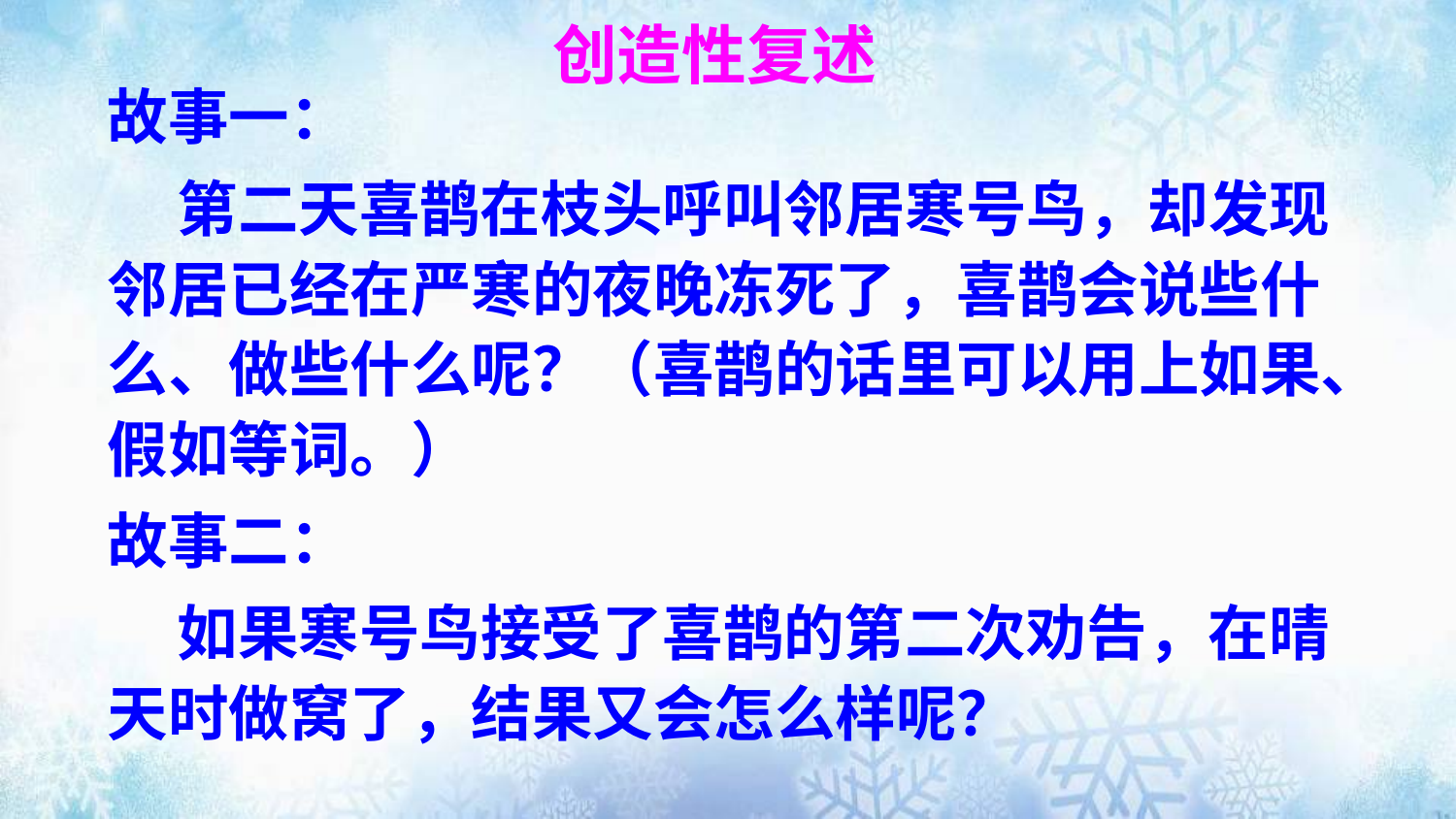

创造性复述
故事一：
    第二天喜鹊在枝头呼叫邻居寒号鸟，却发现邻居已经在严寒的夜晚冻死了，喜鹊会说些什么、做些什么呢？（喜鹊的话里可以用上如果、假如等词。）
故事二：
    如果寒号鸟接受了喜鹊的第二次劝告，在晴天时做窝了，结果又会怎么样呢？